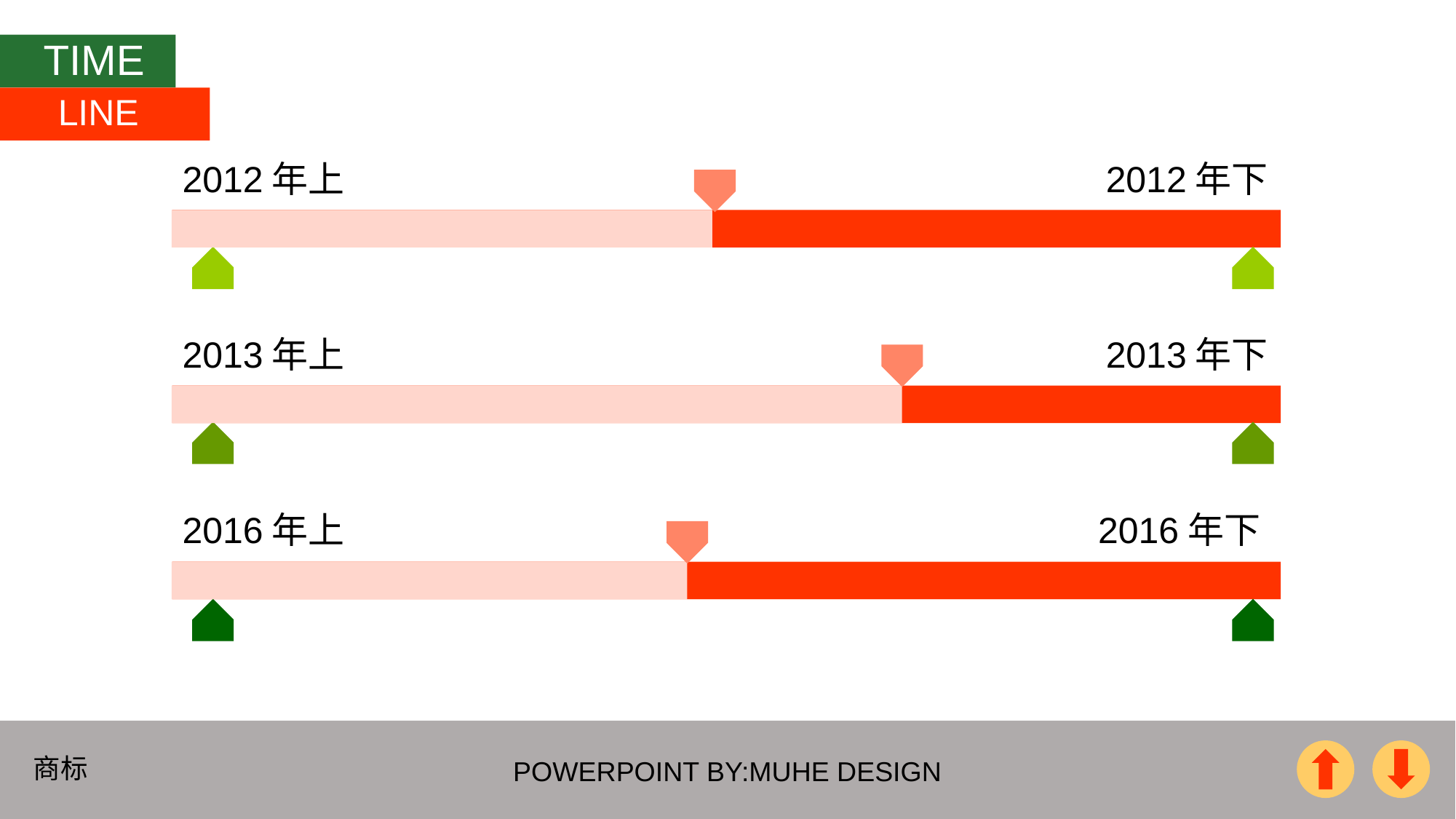

TIME
LINE
2012年上
2012年下

2013年上
2013年下

2016年上
2016年下